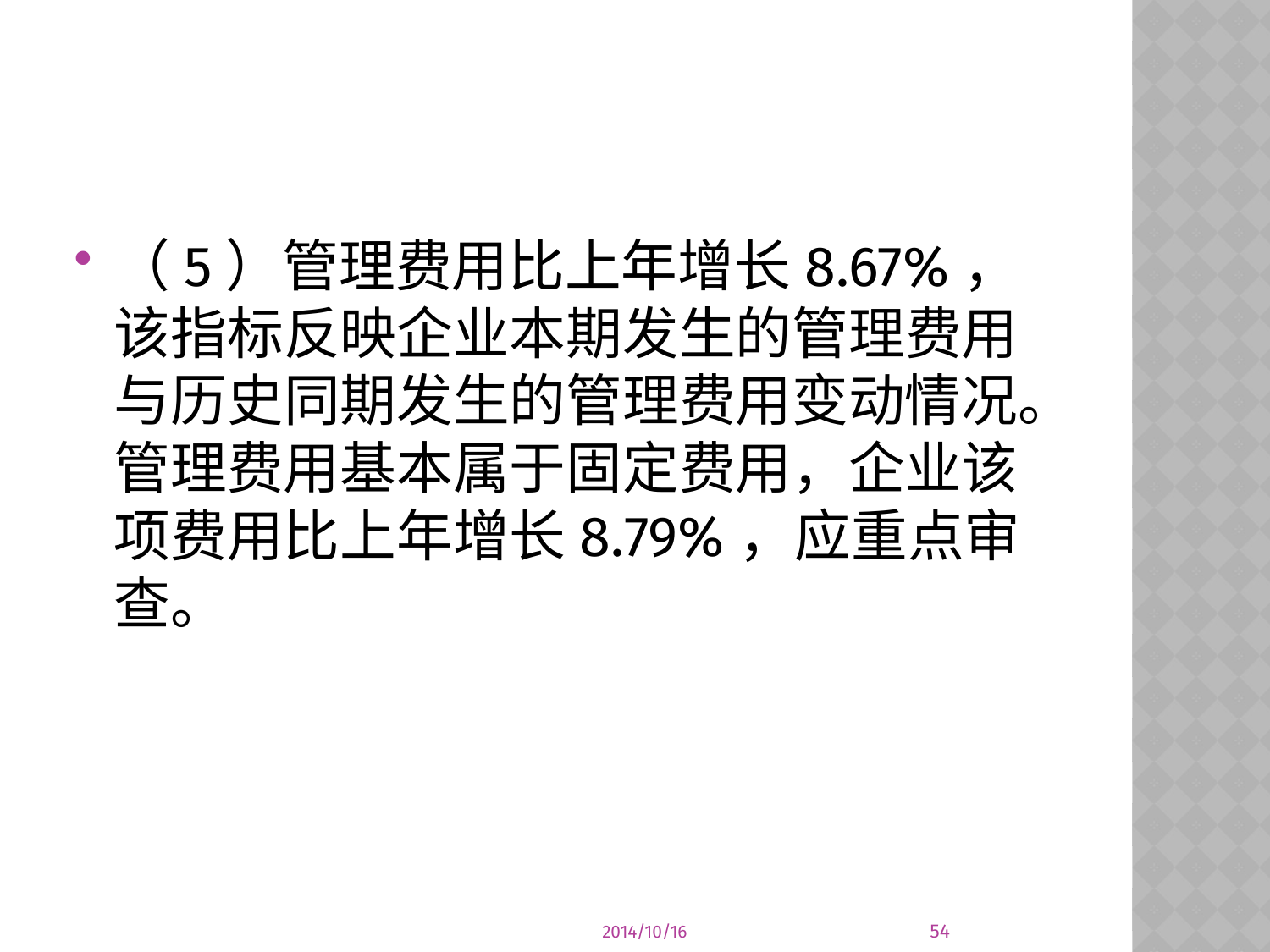

#
（5）管理费用比上年增长8.67%，该指标反映企业本期发生的管理费用与历史同期发生的管理费用变动情况。管理费用基本属于固定费用，企业该项费用比上年增长8.79%，应重点审查。

54
2014/10/16